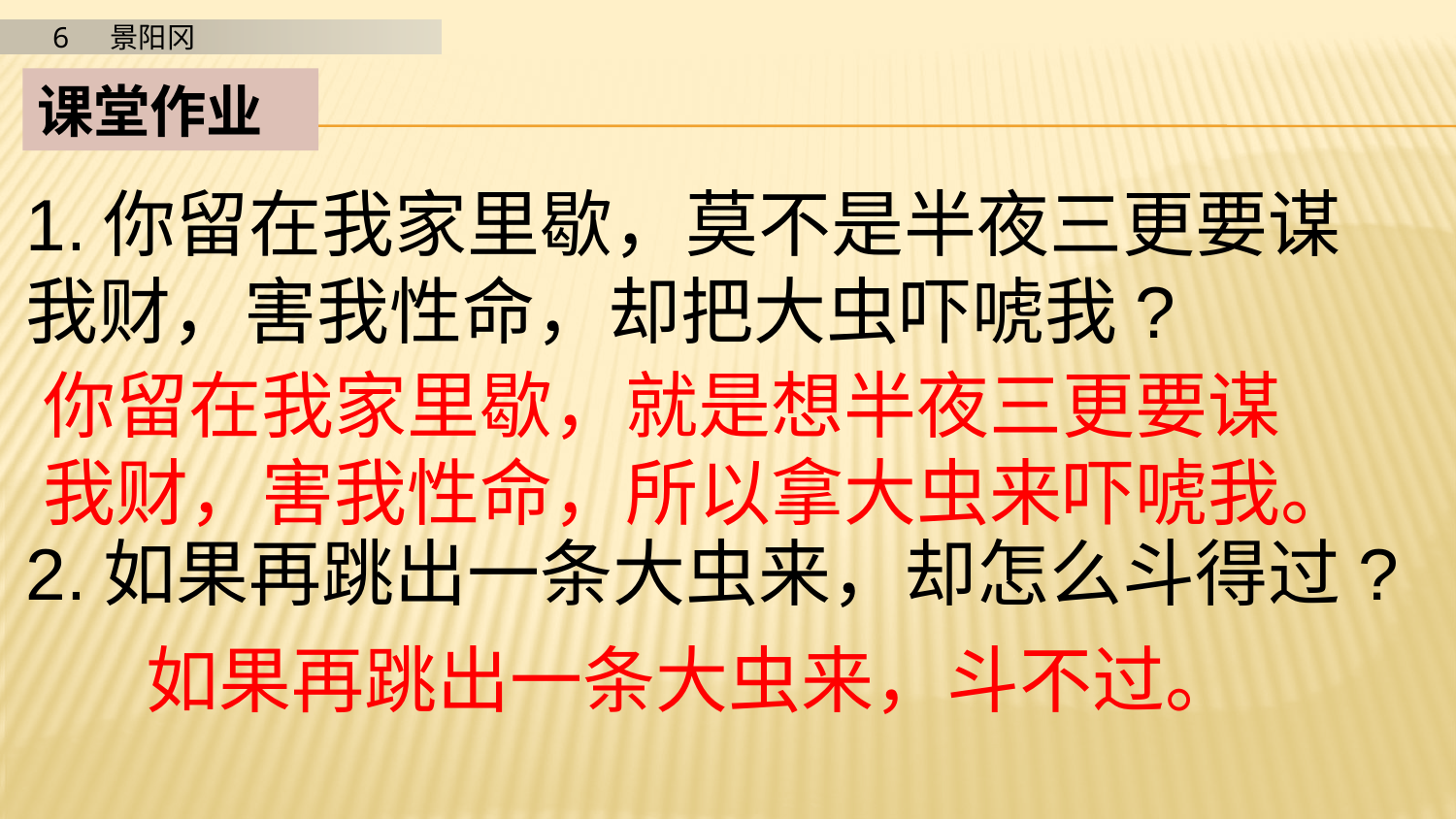

课堂作业
1.你留在我家里歇，莫不是半夜三更要谋我财，害我性命，却把大虫吓唬我?

2.如果再跳出一条大虫来，却怎么斗得过?
你留在我家里歇，就是想半夜三更要谋我财，害我性命，所以拿大虫来吓唬我。
如果再跳出一条大虫来，斗不过。